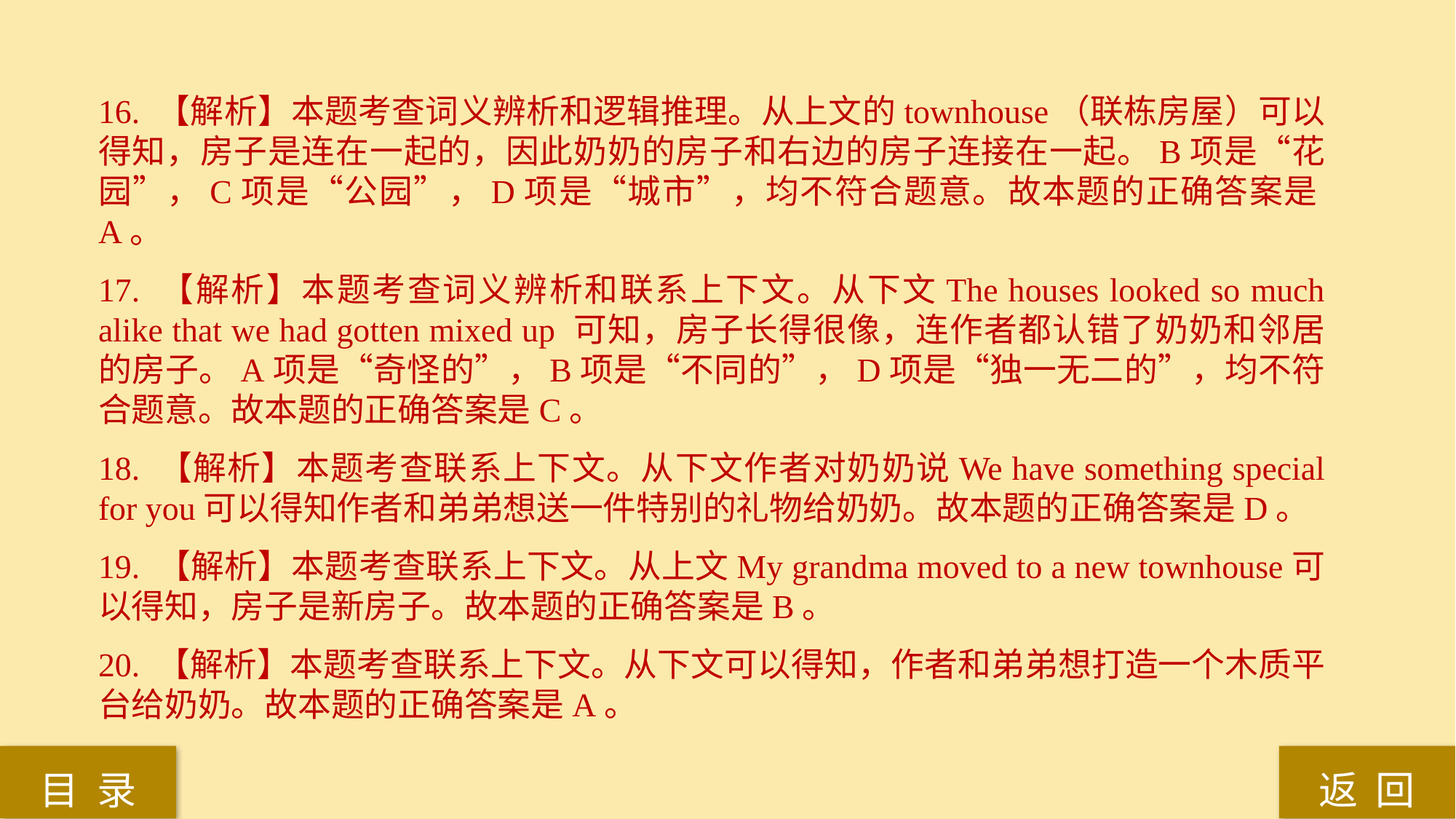

16. 【解析】本题考查词义辨析和逻辑推理。从上文的townhouse（联栋房屋）可以得知，房子是连在一起的，因此奶奶的房子和右边的房子连接在一起。B项是“花园”，C项是“公园”，D项是“城市”，均不符合题意。故本题的正确答案是A。
17. 【解析】本题考查词义辨析和联系上下文。从下文The houses looked so much alike that we had gotten mixed up 可知，房子长得很像，连作者都认错了奶奶和邻居的房子。A项是“奇怪的”，B项是“不同的”，D项是“独一无二的”，均不符合题意。故本题的正确答案是C。
18. 【解析】本题考查联系上下文。从下文作者对奶奶说We have something special for you可以得知作者和弟弟想送一件特别的礼物给奶奶。故本题的正确答案是D。
19. 【解析】本题考查联系上下文。从上文My grandma moved to a new townhouse可以得知，房子是新房子。故本题的正确答案是B。
20. 【解析】本题考查联系上下文。从下文可以得知，作者和弟弟想打造一个木质平台给奶奶。故本题的正确答案是A。
返  回